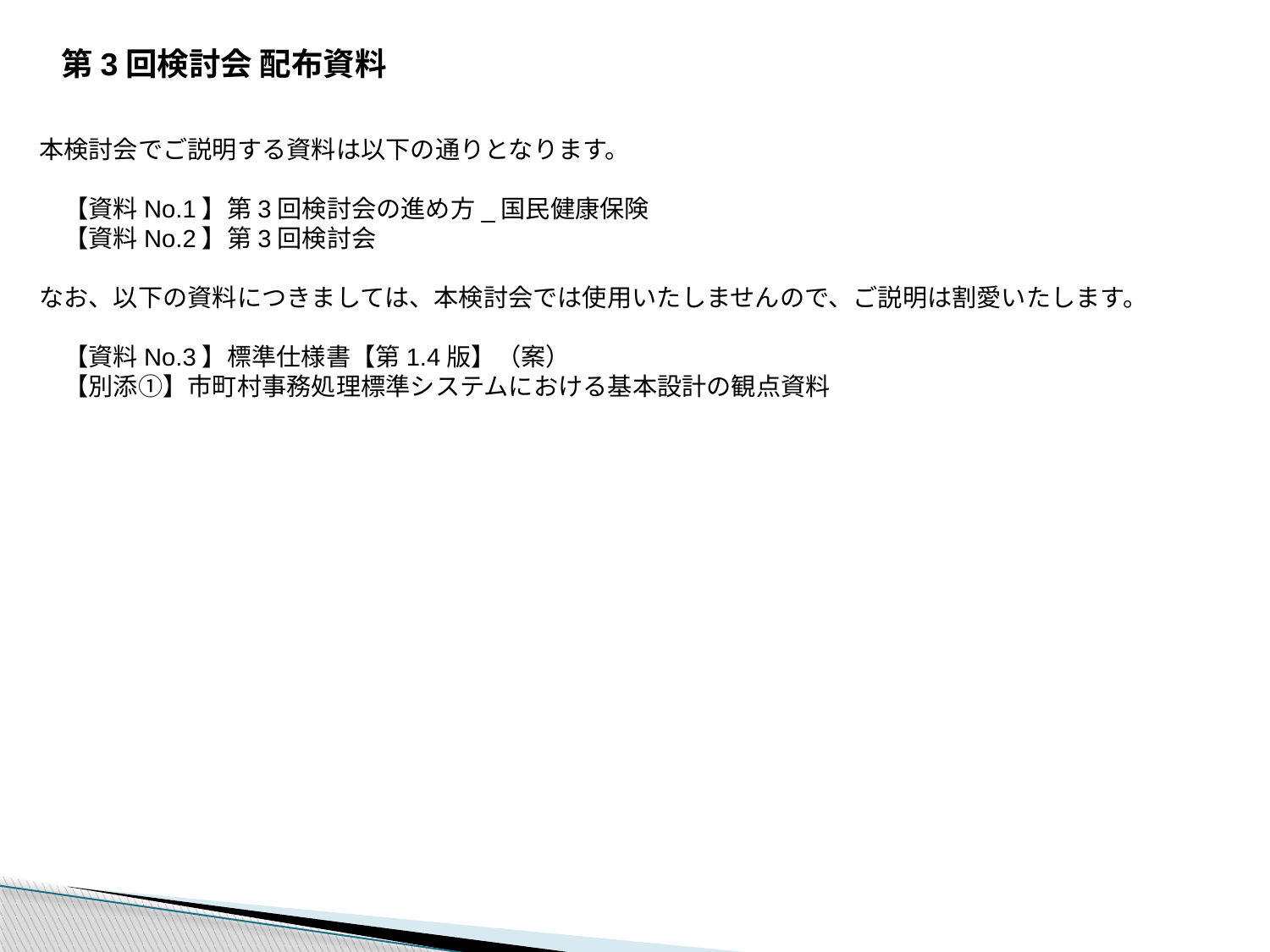

第3回検討会 配布資料
本検討会でご説明する資料は以下の通りとなります。

　【資料No.1】第3回検討会の進め方_国民健康保険
　【資料No.2】第3回検討会

なお、以下の資料につきましては、本検討会では使用いたしませんので、ご説明は割愛いたします。

　【資料No.3】標準仕様書【第1.4版】（案）
　【別添①】市町村事務処理標準システムにおける基本設計の観点資料